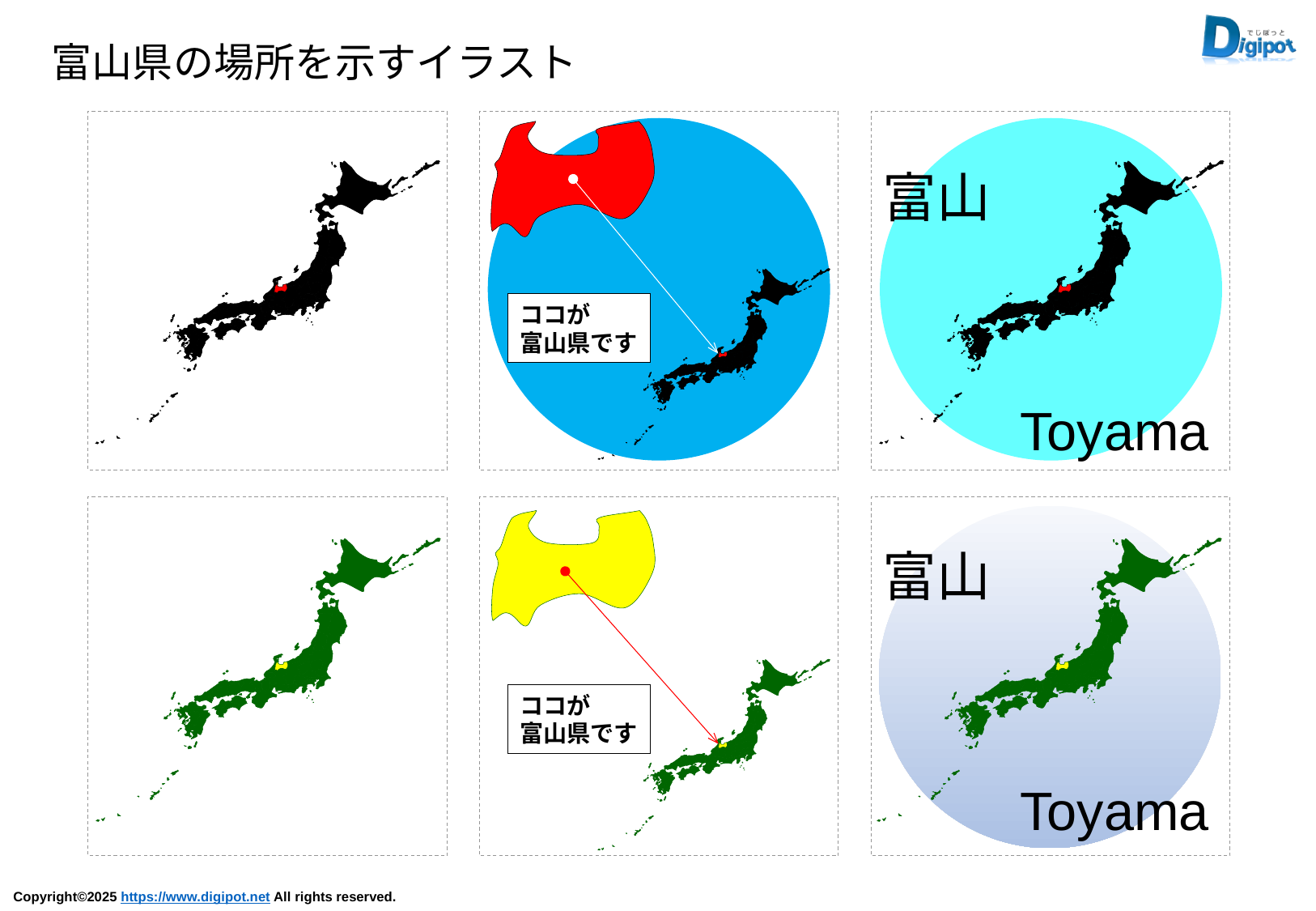

富山県の場所を示すイラスト

ココが
富山県です

富山

Toyama

富山

Toyama

ココが
富山県です